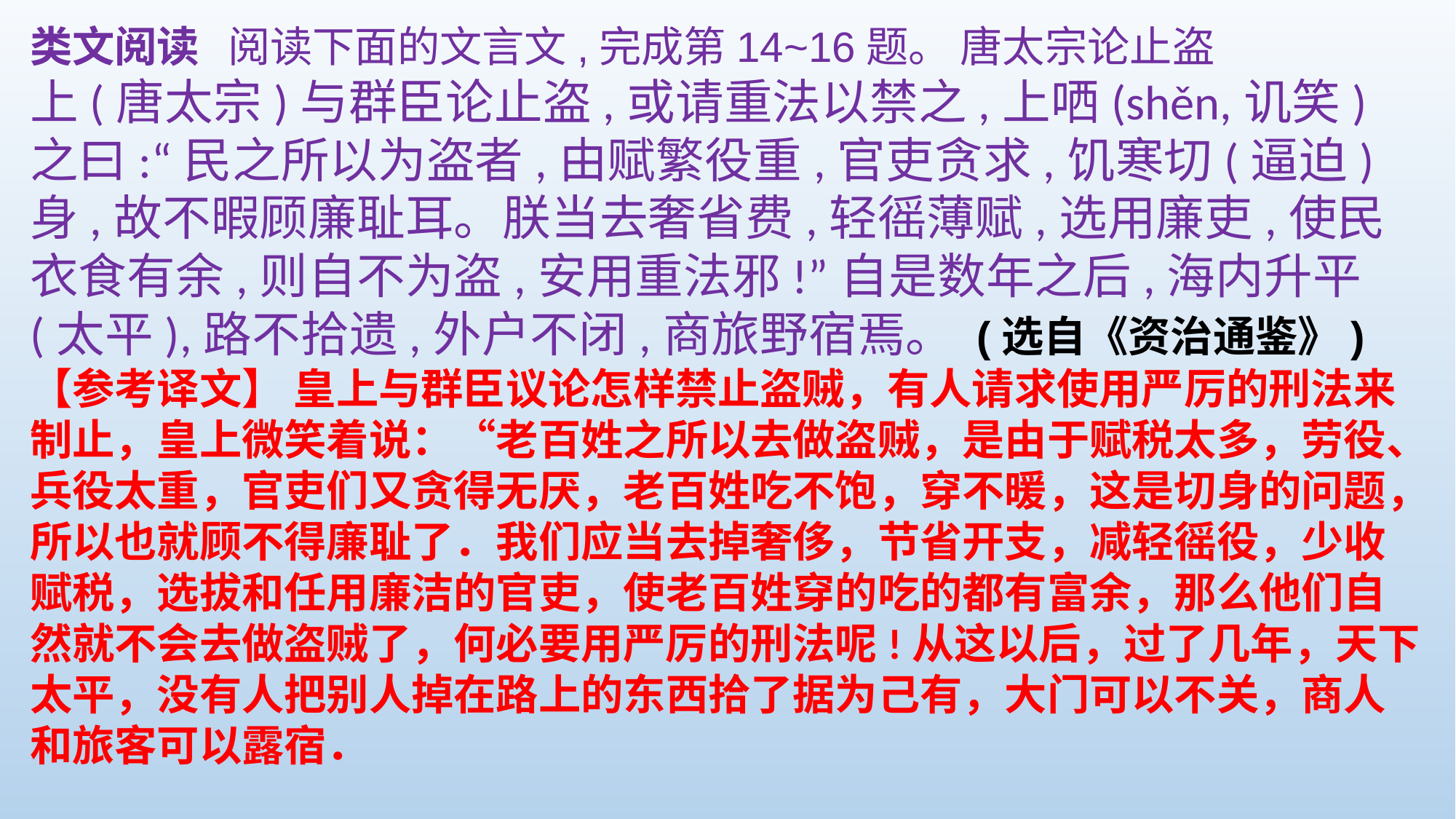

类文阅读   阅读下面的文言文,完成第14~16题。 唐太宗论止盗
上(唐太宗)与群臣论止盗,或请重法以禁之,上哂(shěn,讥笑)之曰:“民之所以为盗者,由赋繁役重,官吏贪求,饥寒切(逼迫)身,故不暇顾廉耻耳。朕当去奢省费,轻徭薄赋,选用廉吏,使民衣食有余,则自不为盗,安用重法邪!”自是数年之后,海内升平(太平),路不拾遗,外户不闭,商旅野宿焉。 (选自《资治通鉴》)
【参考译文】 皇上与群臣议论怎样禁止盗贼，有人请求使用严厉的刑法来制止，皇上微笑着说：“老百姓之所以去做盗贼，是由于赋税太多，劳役、兵役太重，官吏们又贪得无厌，老百姓吃不饱，穿不暖，这是切身的问题，所以也就顾不得廉耻了．我们应当去掉奢侈，节省开支，减轻徭役，少收赋税，选拔和任用廉洁的官吏，使老百姓穿的吃的都有富余，那么他们自然就不会去做盗贼了，何必要用严厉的刑法呢!从这以后，过了几年，天下太平，没有人把别人掉在路上的东西拾了据为己有，大门可以不关，商人和旅客可以露宿．